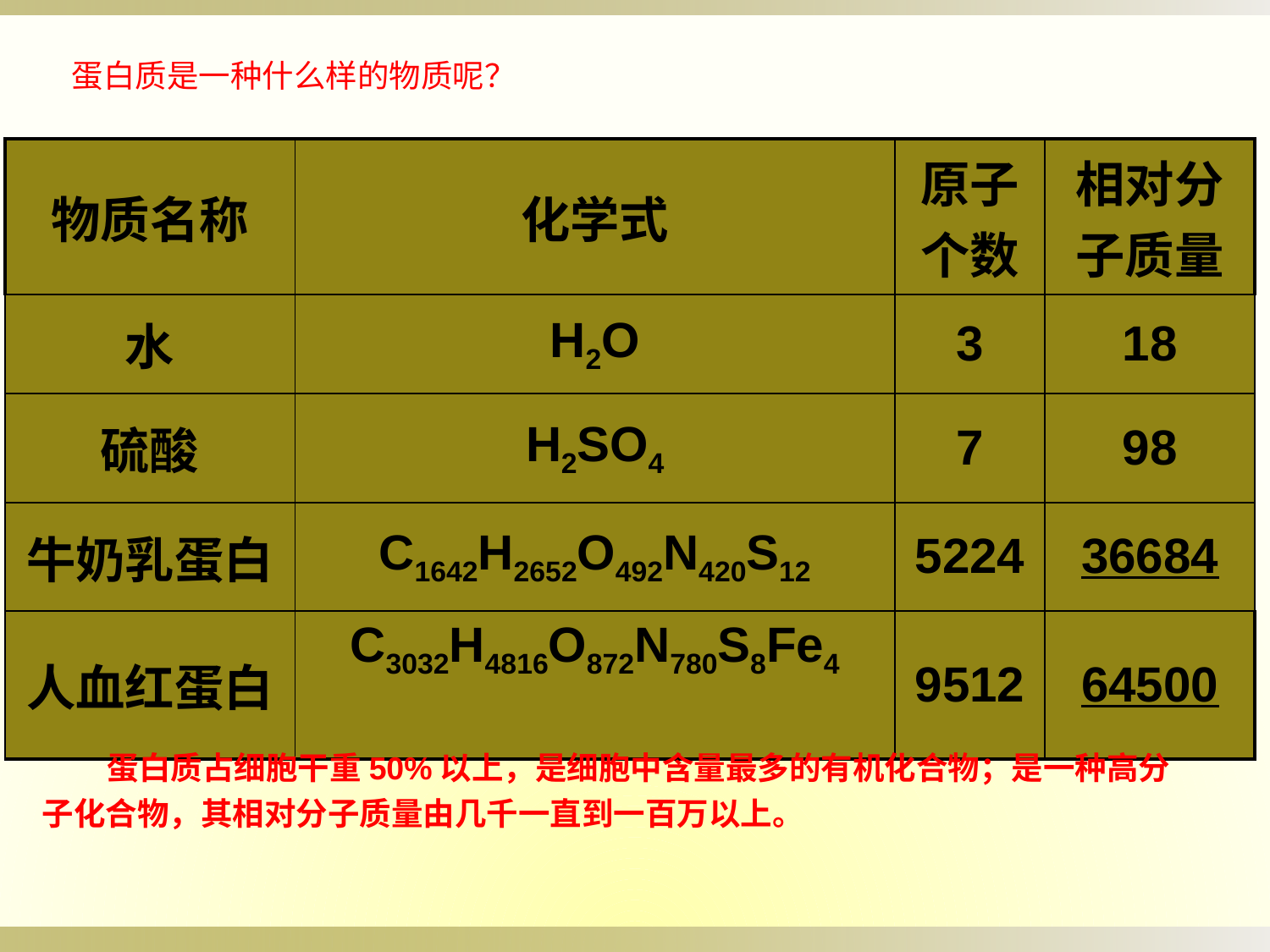

蛋白质是一种什么样的物质呢？
| 物质名称 | 化学式 | 原子个数 | 相对分子质量 |
| --- | --- | --- | --- |
| 水 | H2O | 3 | 18 |
| 硫酸 | H2SO4 | 7 | 98 |
| 牛奶乳蛋白 | C1642H2652O492N420S12 | 5224 | 36684 |
| 人血红蛋白 | C3032H4816O872N780S8Fe4 | 9512 | 64500 |
        蛋白质占细胞干重50%以上，是细胞中含量最多的有机化合物；是一种高分子化合物，其相对分子质量由几千一直到一百万以上。